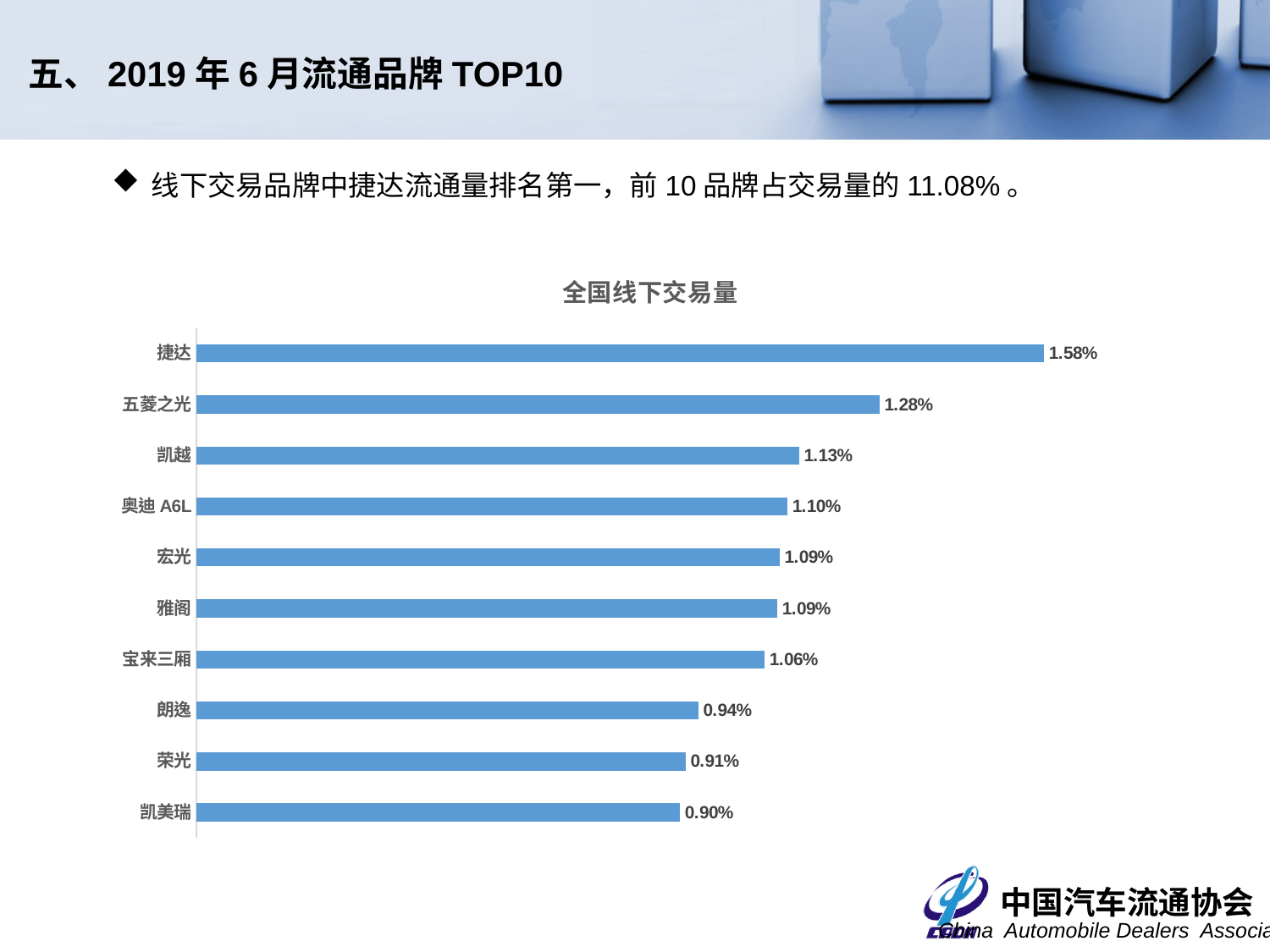

五、2019年6月流通品牌TOP10
线下交易品牌中捷达流通量排名第一，前10品牌占交易量的11.08%。

### Chart: 全国线下交易量

| Category |  |
|---|---|
| 凯美瑞 | 0.009034909756020646 |
| 荣光 | 0.009140027961442643 |
| 朗逸 | 0.009376543923642136 |
| 宝来三厢 | 0.0106169387476217 |
| 雅阁 | 0.010853454709821193 |
| 宏光 | 0.010895501991989992 |
| 奥迪A6L | 0.011042667479580789 |
| 凯越 | 0.011258159800695883 |
| 五菱之光 | 0.01276135013823044 |
| 捷达 | 0.015836057646823852 |